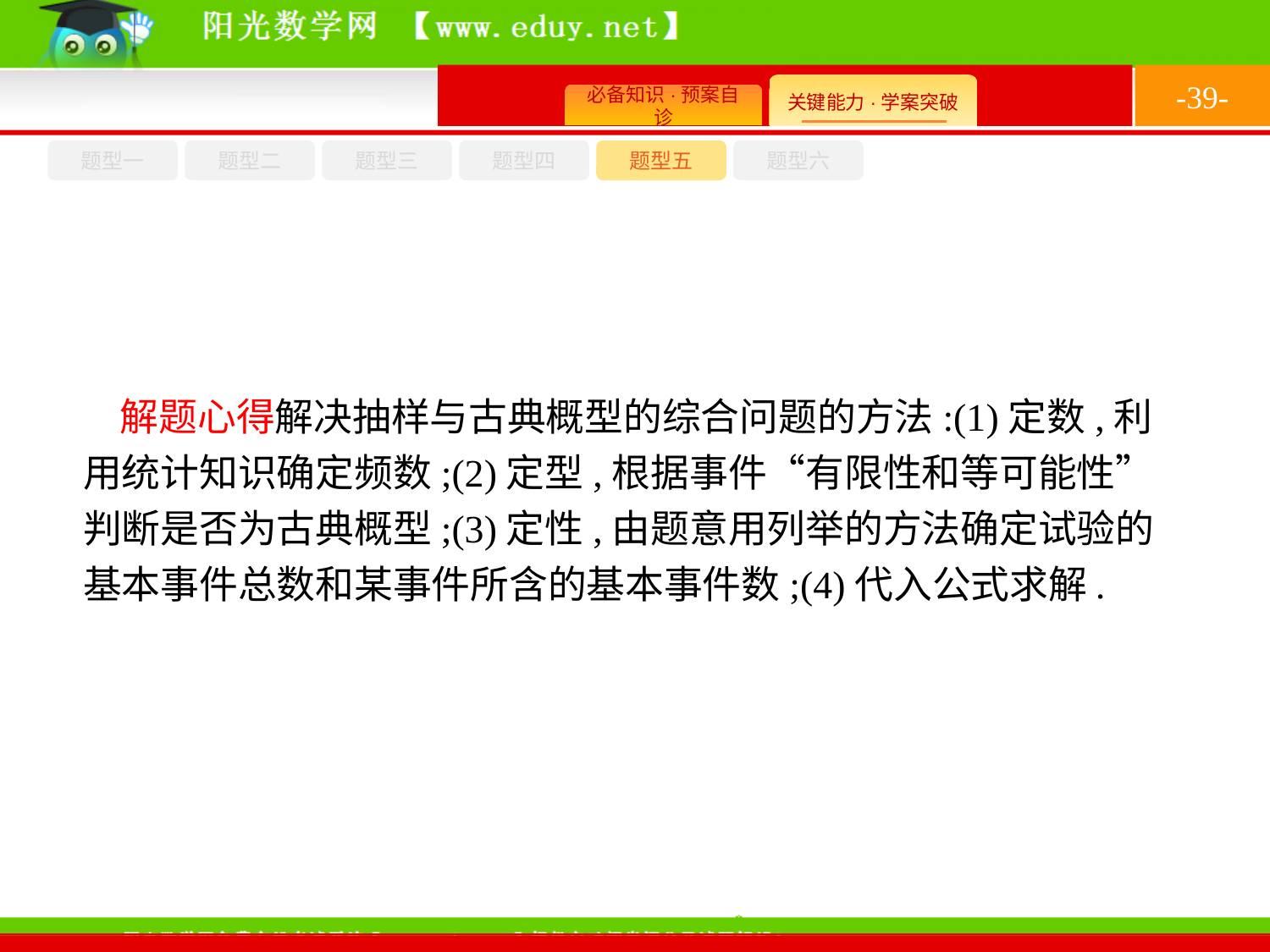

-39-
题型六
题型四
题型五
题型一
题型三
题型二
解题心得解决抽样与古典概型的综合问题的方法:(1)定数,利用统计知识确定频数;(2)定型,根据事件“有限性和等可能性”判断是否为古典概型;(3)定性,由题意用列举的方法确定试验的基本事件总数和某事件所含的基本事件数;(4)代入公式求解.